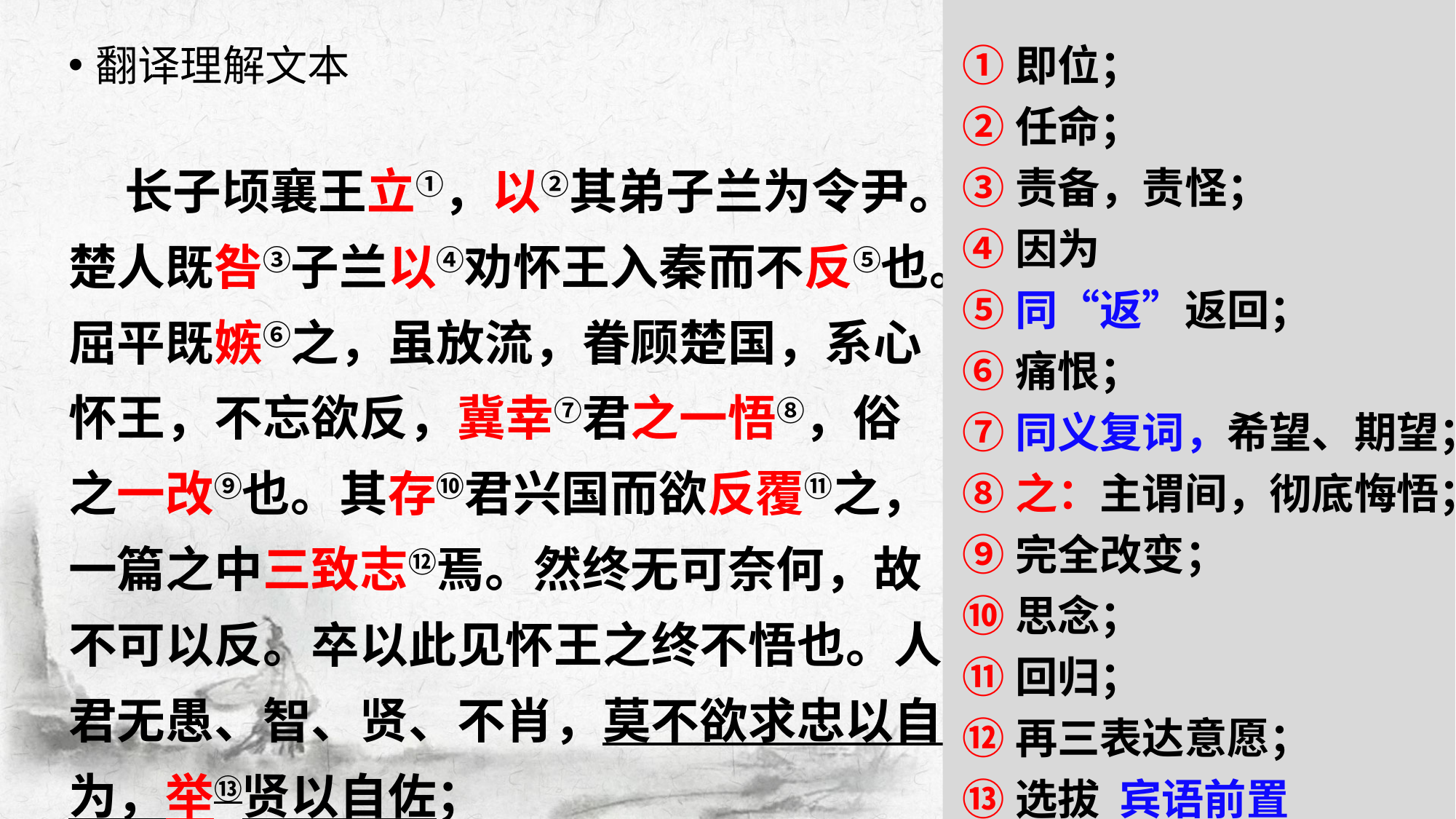

翻译理解文本
①即位；
②任命；
③责备，责怪；
④因为
⑤同“返”返回；
⑥痛恨；
⑦同义复词，希望、期望；
⑧之：主谓间，彻底悔悟；
⑨完全改变；
⑩思念；
⑪回归；
⑫再三表达意愿；
⑬选拔  宾语前置
    长子顷襄王立①，以②其弟子兰为令尹。楚人既咎③子兰以④劝怀王入秦而不反⑤也。屈平既嫉⑥之，虽放流，眷顾楚国，系心怀王，不忘欲反，冀幸⑦君之一悟⑧，俗之一改⑨也。其存⑩君兴国而欲反覆⑪之，一篇之中三致志⑫焉。然终无可奈何，故不可以反。卒以此见怀王之终不悟也。人君无愚、智、贤、不肖，莫不欲求忠以自为，举⑬贤以自佐；